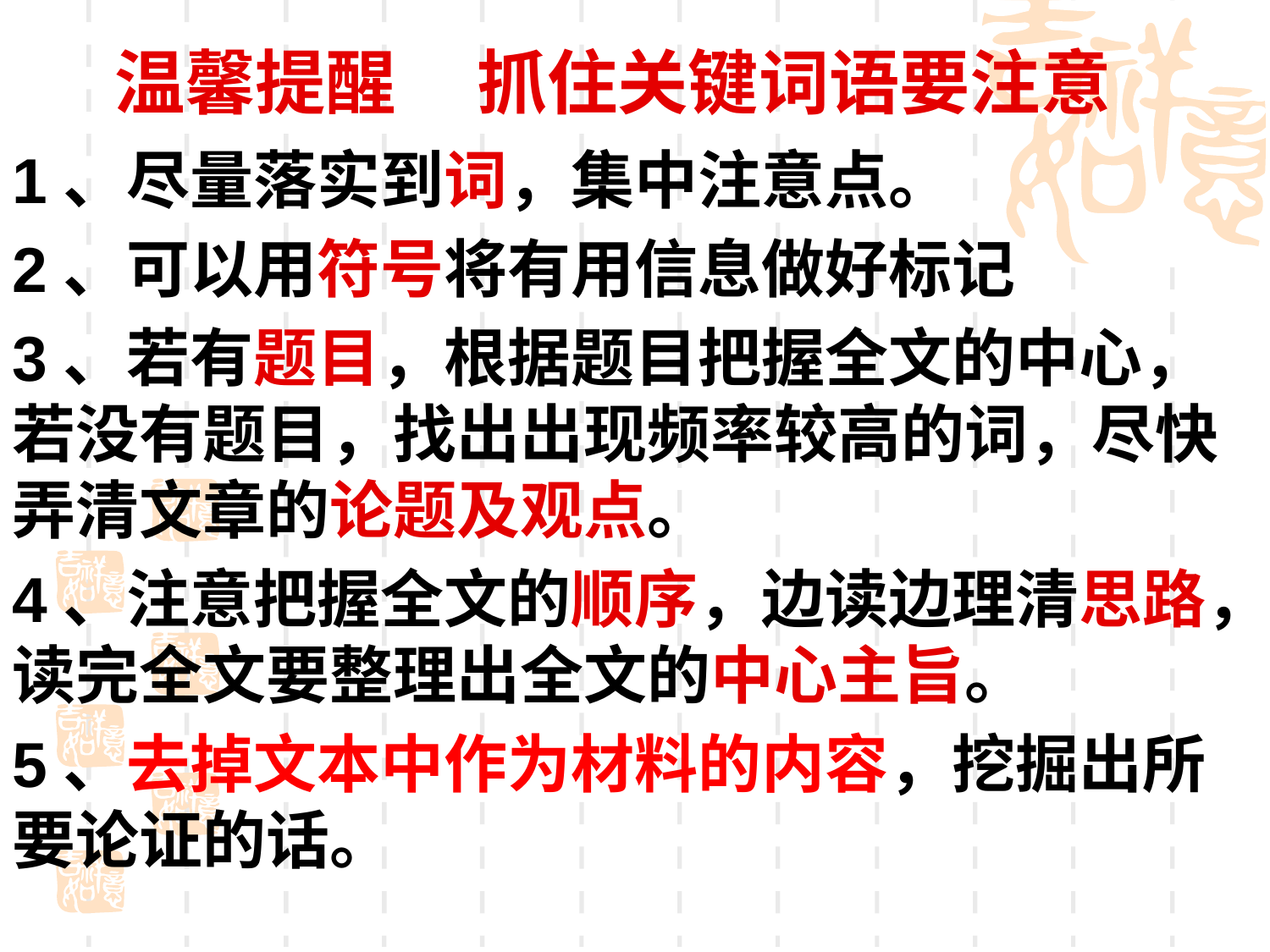

# 温馨提醒     抓住关键词语要注意
1、尽量落实到词，集中注意点。
2、可以用符号将有用信息做好标记
3、若有题目，根据题目把握全文的中心，若没有题目，找出出现频率较高的词，尽快弄清文章的论题及观点。
4、注意把握全文的顺序，边读边理清思路，读完全文要整理出全文的中心主旨。
5、去掉文本中作为材料的内容，挖掘出所要论证的话。